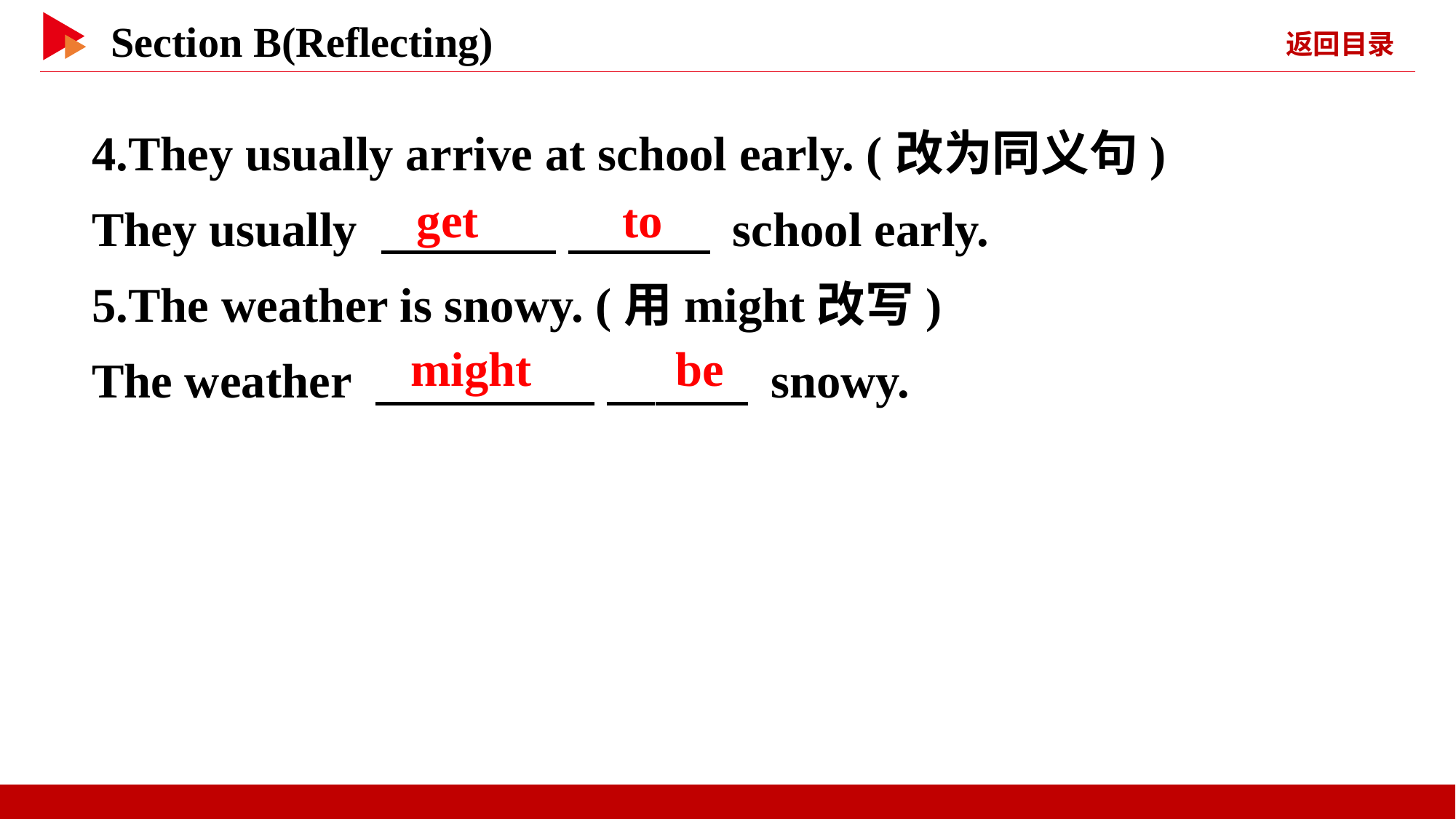

4.They usually arrive at school early. (改为同义句)
They usually 　       　 　    　 school early.
5.The weather is snowy. (用might改写)
The weather 　           　 　    　 snowy.
get 　 　to
might 　 　be